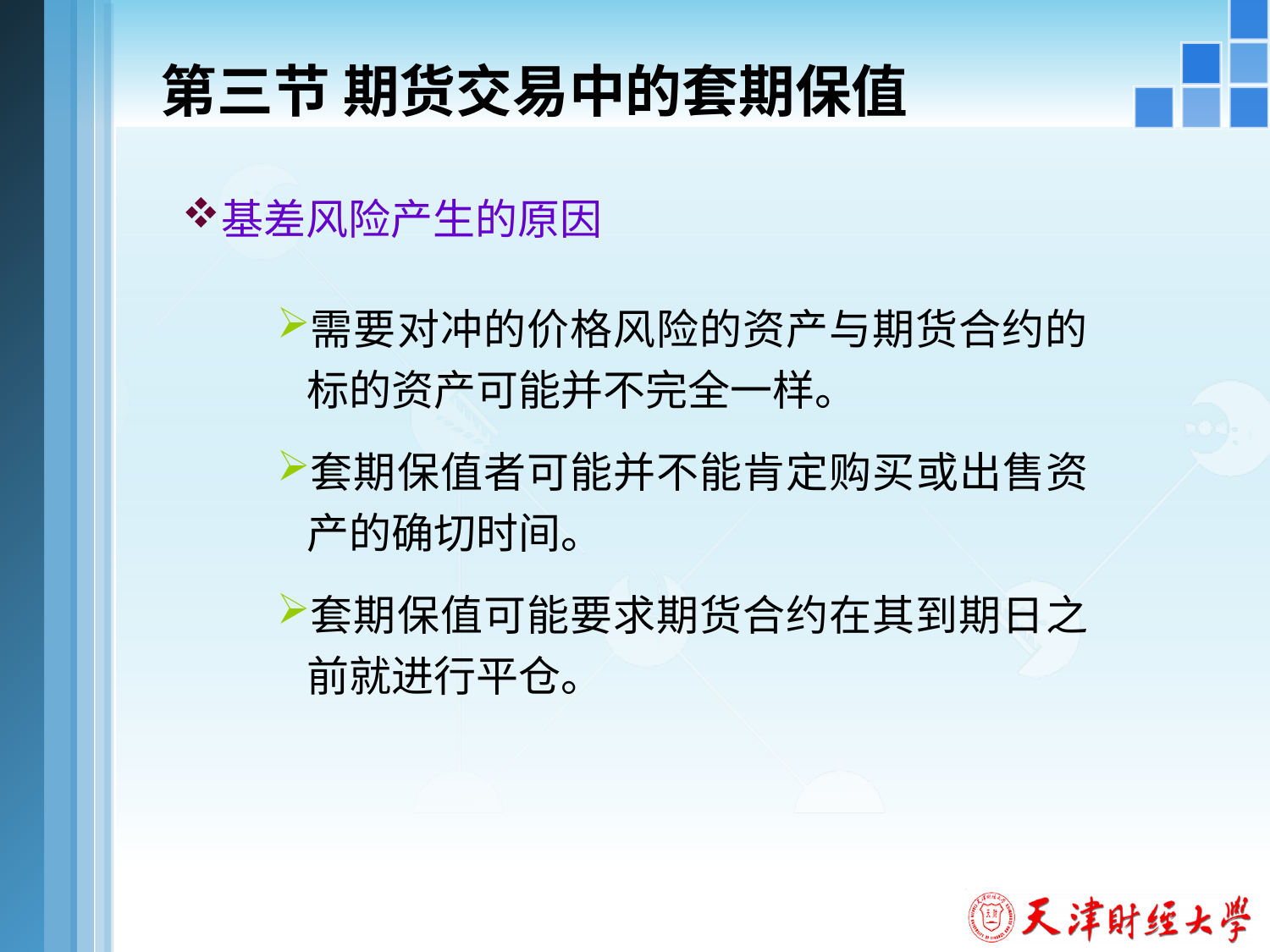

# 第三节 期货交易中的套期保值
基差风险产生的原因
需要对冲的价格风险的资产与期货合约的标的资产可能并不完全一样。
套期保值者可能并不能肯定购买或出售资产的确切时间。
套期保值可能要求期货合约在其到期日之前就进行平仓。